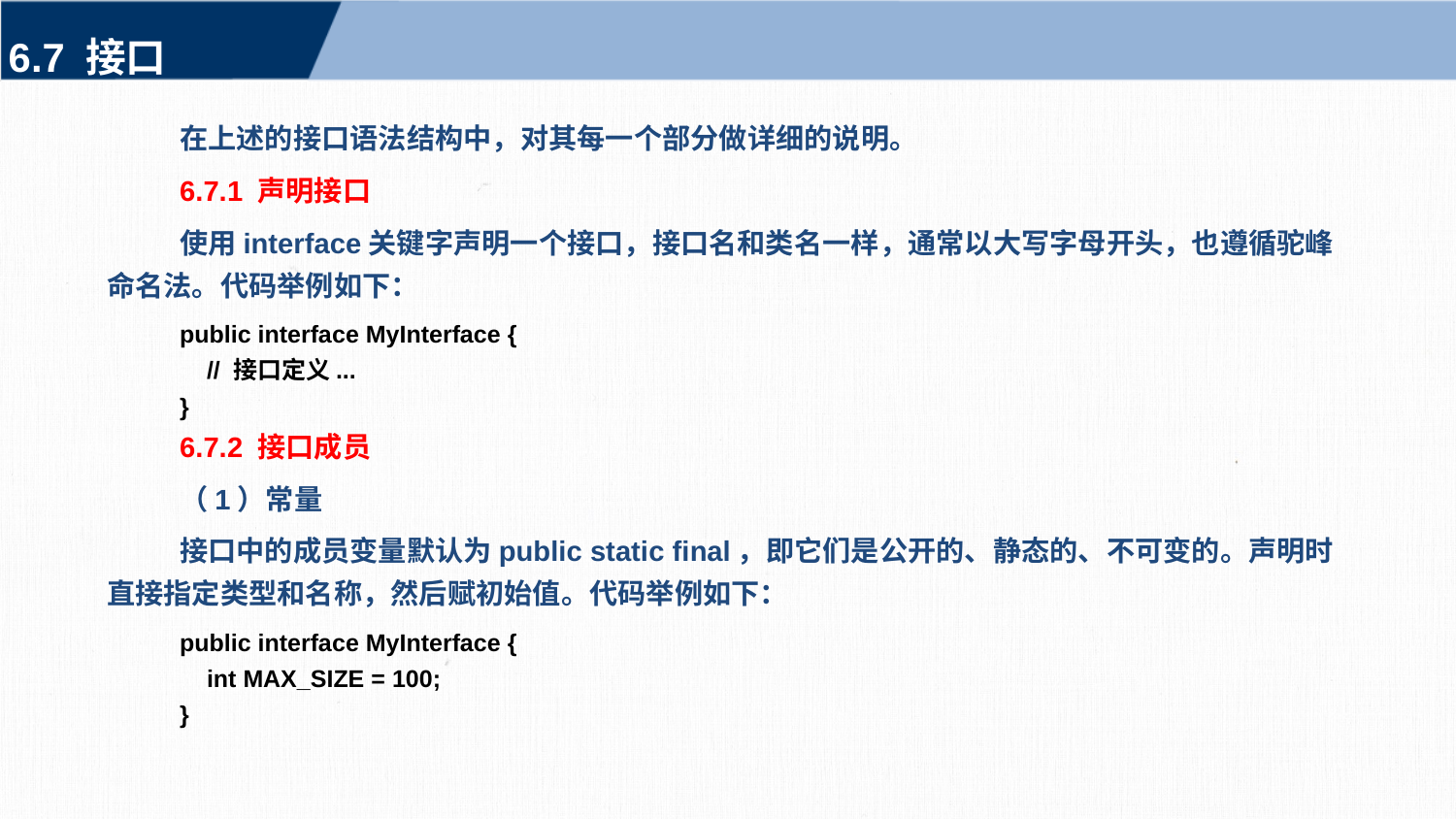

6.7 接口

在上述的接口语法结构中，对其每一个部分做详细的说明。
6.7.1 声明接口
使用interface关键字声明一个接口，接口名和类名一样，通常以大写字母开头，也遵循驼峰命名法。代码举例如下：
public interface MyInterface {
    // 接口定义...
}
6.7.2 接口成员
（1）常量
接口中的成员变量默认为public static final，即它们是公开的、静态的、不可变的。声明时直接指定类型和名称，然后赋初始值。代码举例如下：
public interface MyInterface {
    int MAX_SIZE = 100;
}